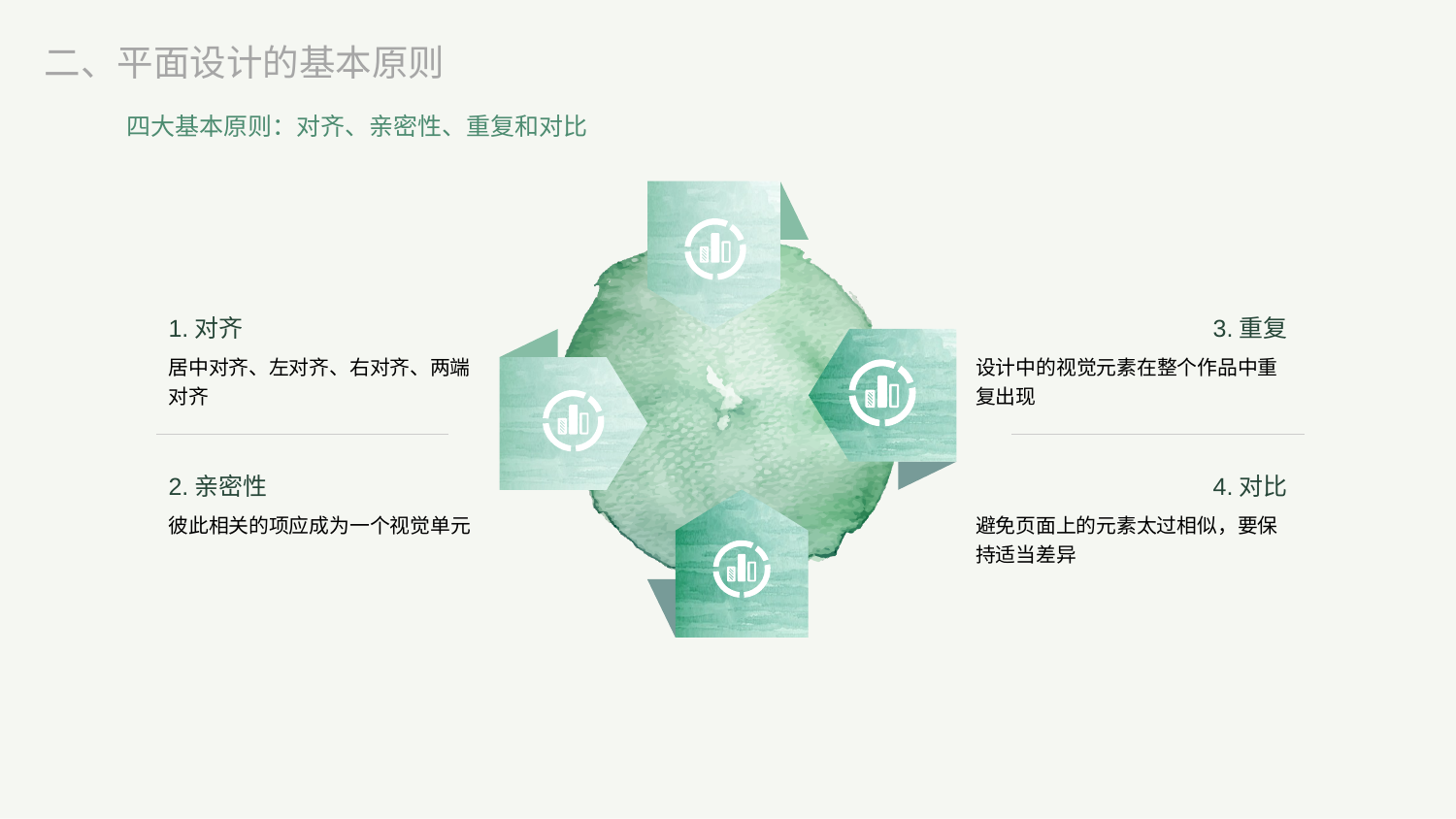

二、平面设计的基本原则
四大基本原则：对齐、亲密性、重复和对比

1.对齐
居中对齐、左对齐、右对齐、两端对齐
2.亲密性
彼此相关的项应成为一个视觉单元
3.重复
设计中的视觉元素在整个作品中重复出现
4.对比
避免页面上的元素太过相似，要保持适当差异